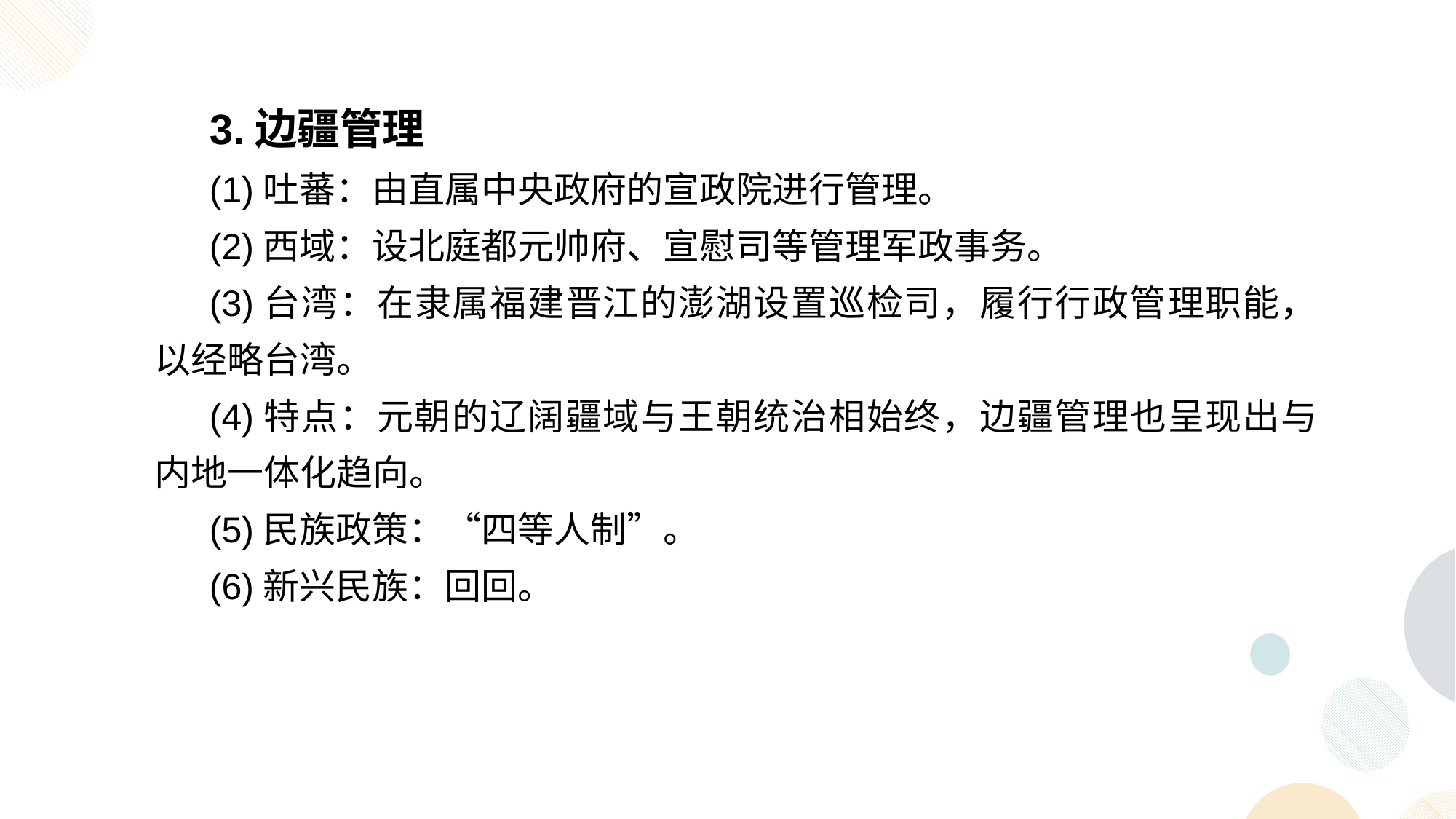

3.边疆管理
(1)吐蕃：由直属中央政府的宣政院进行管理。
(2)西域：设北庭都元帅府、宣慰司等管理军政事务。
(3)台湾：在隶属福建晋江的澎湖设置巡检司，履行行政管理职能，以经略台湾。
(4)特点：元朝的辽阔疆域与王朝统治相始终，边疆管理也呈现出与内地一体化趋向。
(5)民族政策：“四等人制”。
(6)新兴民族：回回。